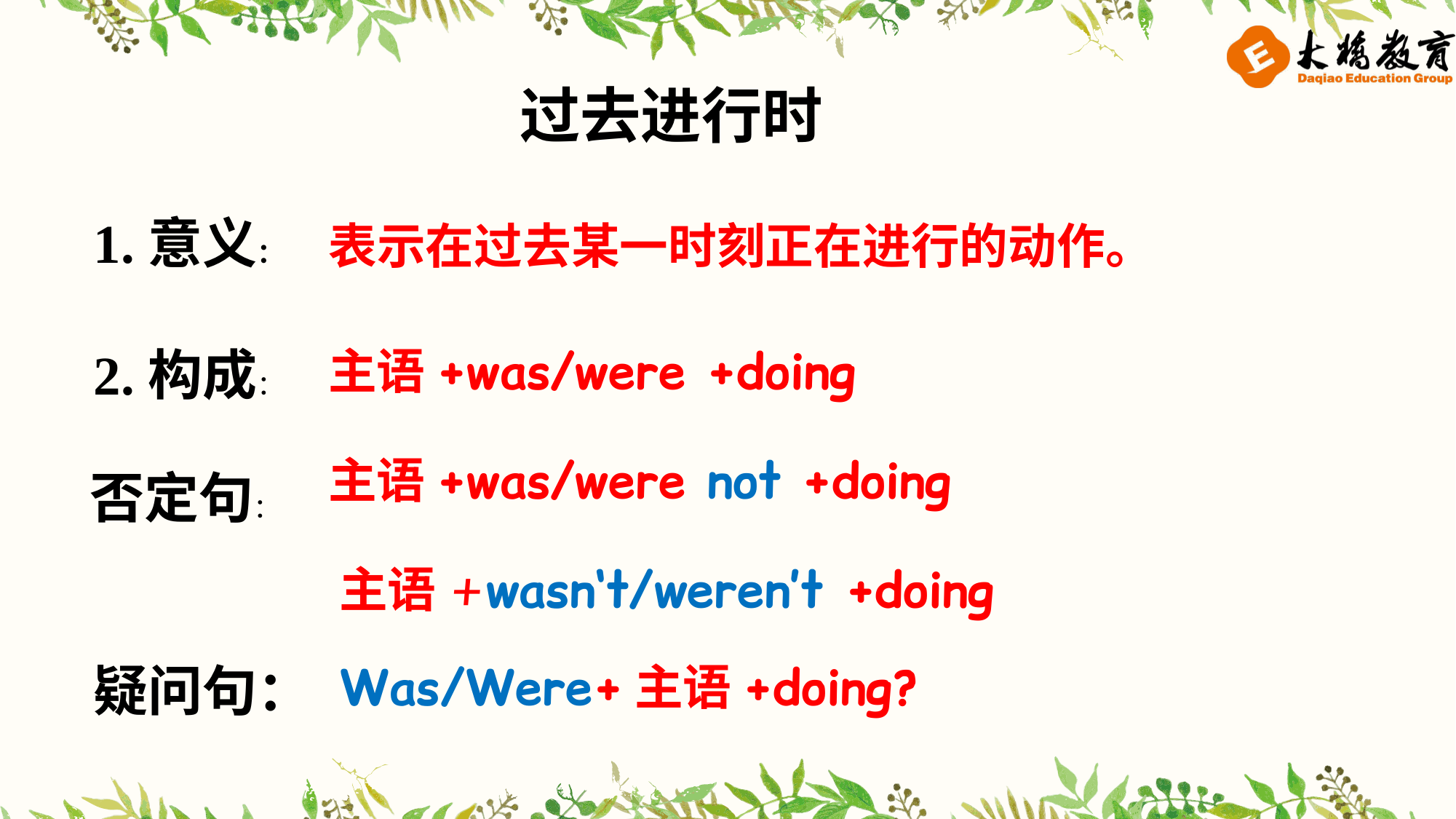

过去进行时
1.意义：
表示在过去某一时刻正在进行的动作。
主语+was/were +doing
2.构成：
主语+was/were not +doing
否定句：
主语+wasn‘t/weren’t +doing
Was/Were+主语+doing?
疑问句：